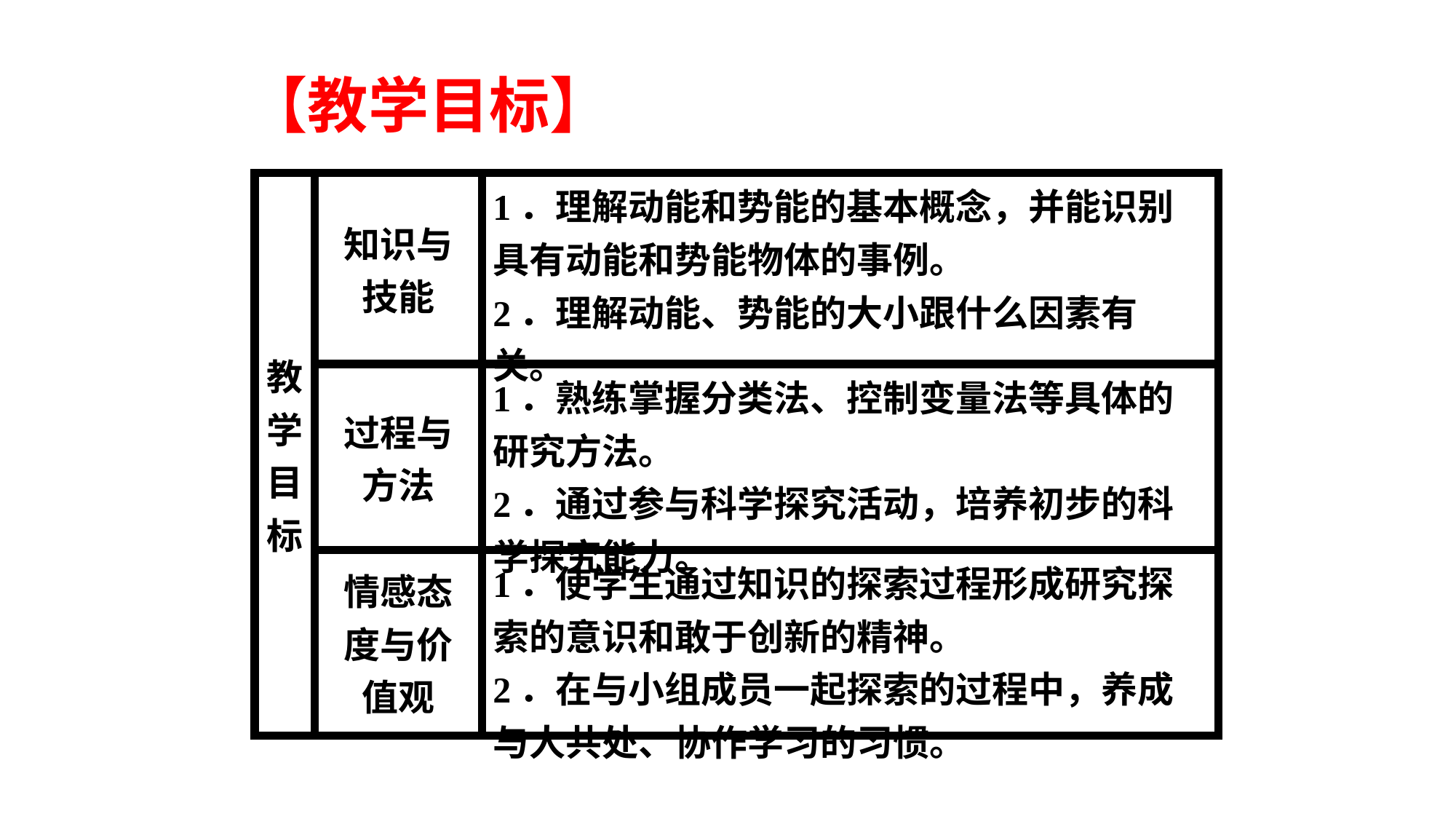

【教学目标】
| 教学目标 | 知识与技能 | 1．理解动能和势能的基本概念，并能识别具有动能和势能物体的事例。 2．理解动能、势能的大小跟什么因素有关。 |
| --- | --- | --- |
|  | 过程与方法 | 1．熟练掌握分类法、控制变量法等具体的研究方法。 2．通过参与科学探究活动，培养初步的科学探究能力。 |
|  | 情感态度与价值观 | 1．使学生通过知识的探索过程形成研究探索的意识和敢于创新的精神。 2．在与小组成员一起探索的过程中，养成与人共处、协作学习的习惯。 |